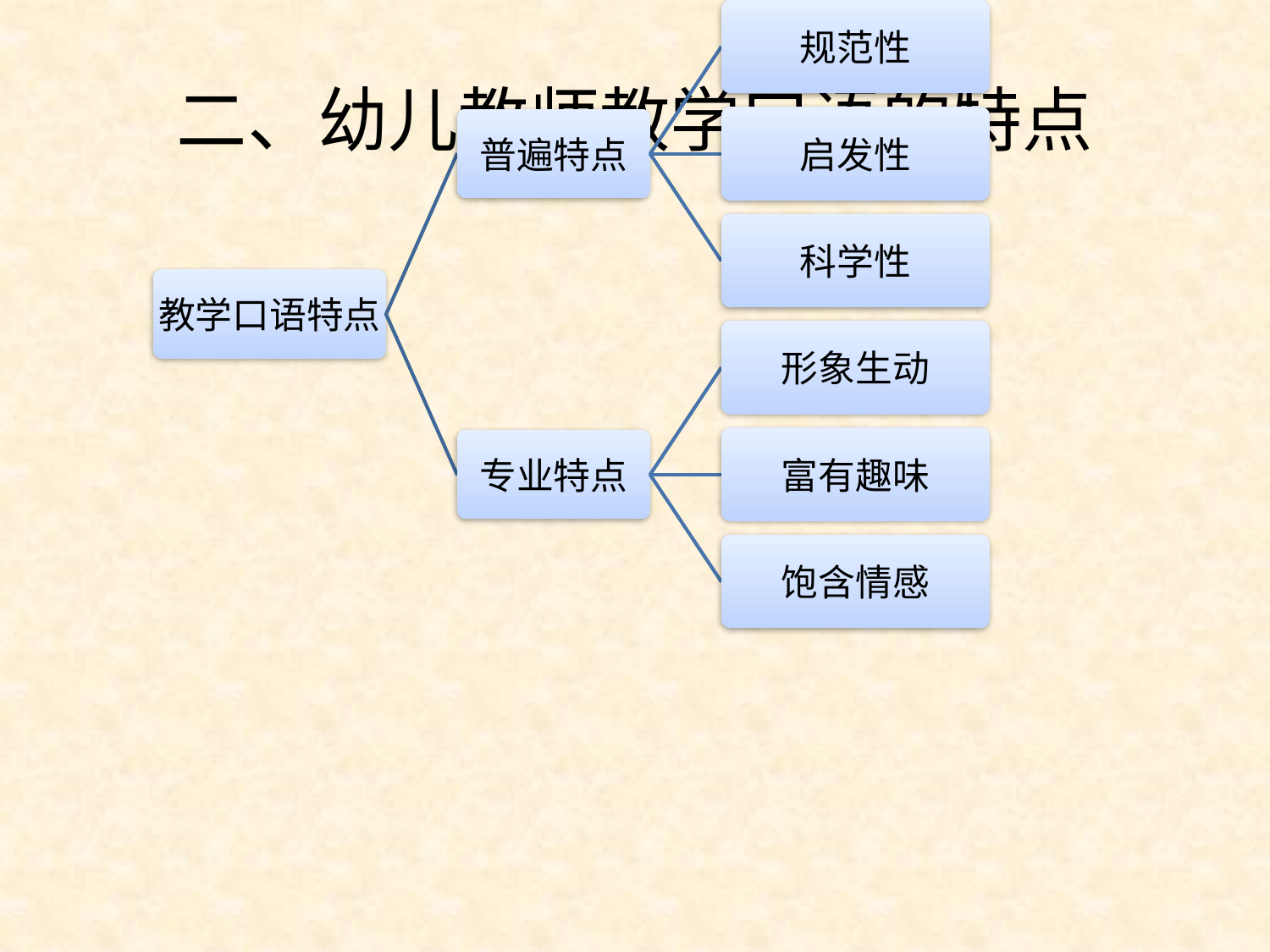

# 二、幼儿教师教学口语的特点
教学口语特点

普遍特点

规范性

启发性

科学性

专业特点

形象生动

富有趣味

饱含情感